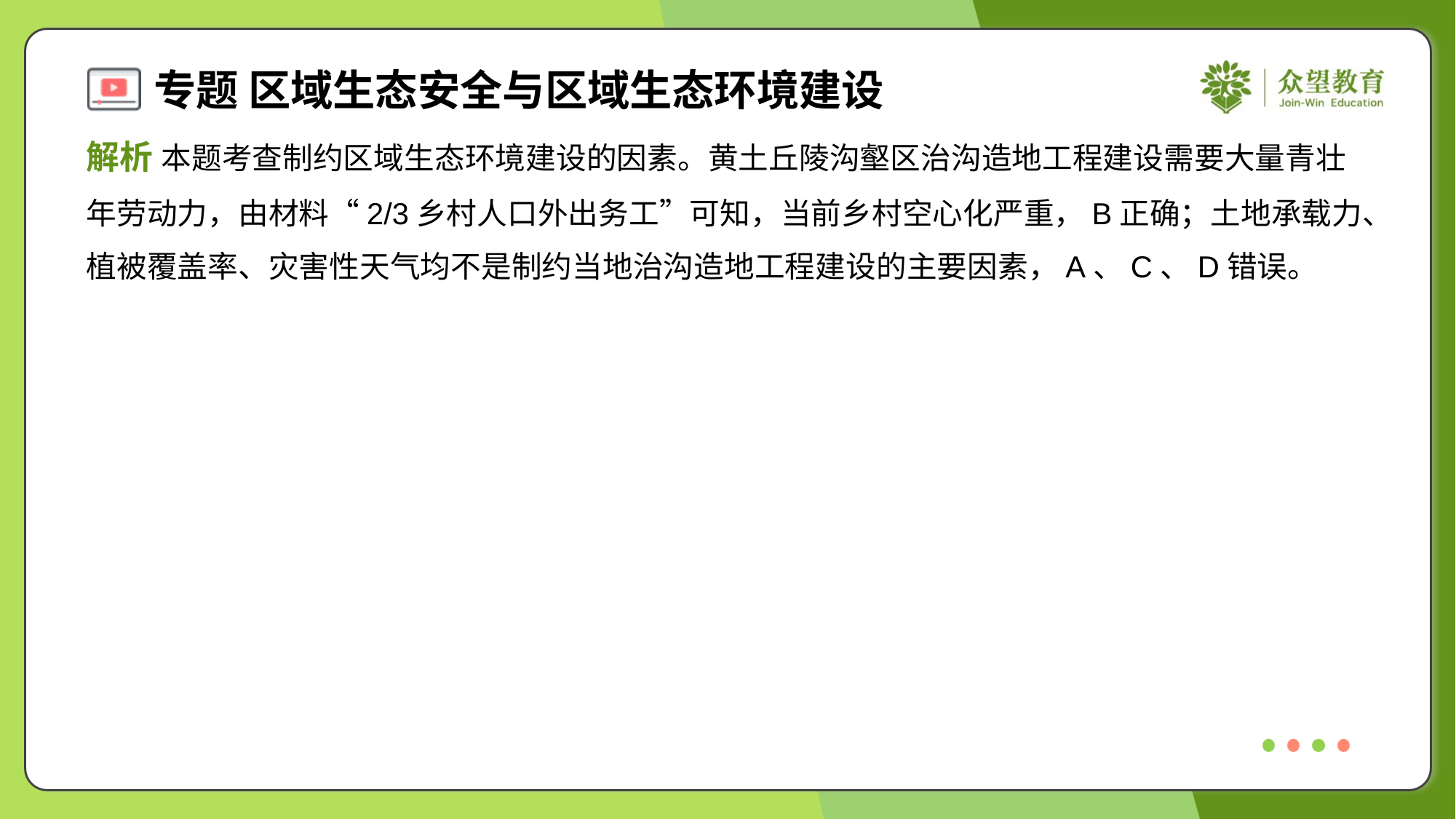

解析 本题考查制约区域生态环境建设的因素。黄土丘陵沟壑区治沟造地工程建设需要大量青壮
年劳动力，由材料“2/3乡村人口外出务工”可知，当前乡村空心化严重，B正确；土地承载力、
植被覆盖率、灾害性天气均不是制约当地治沟造地工程建设的主要因素，A、C、D错误。